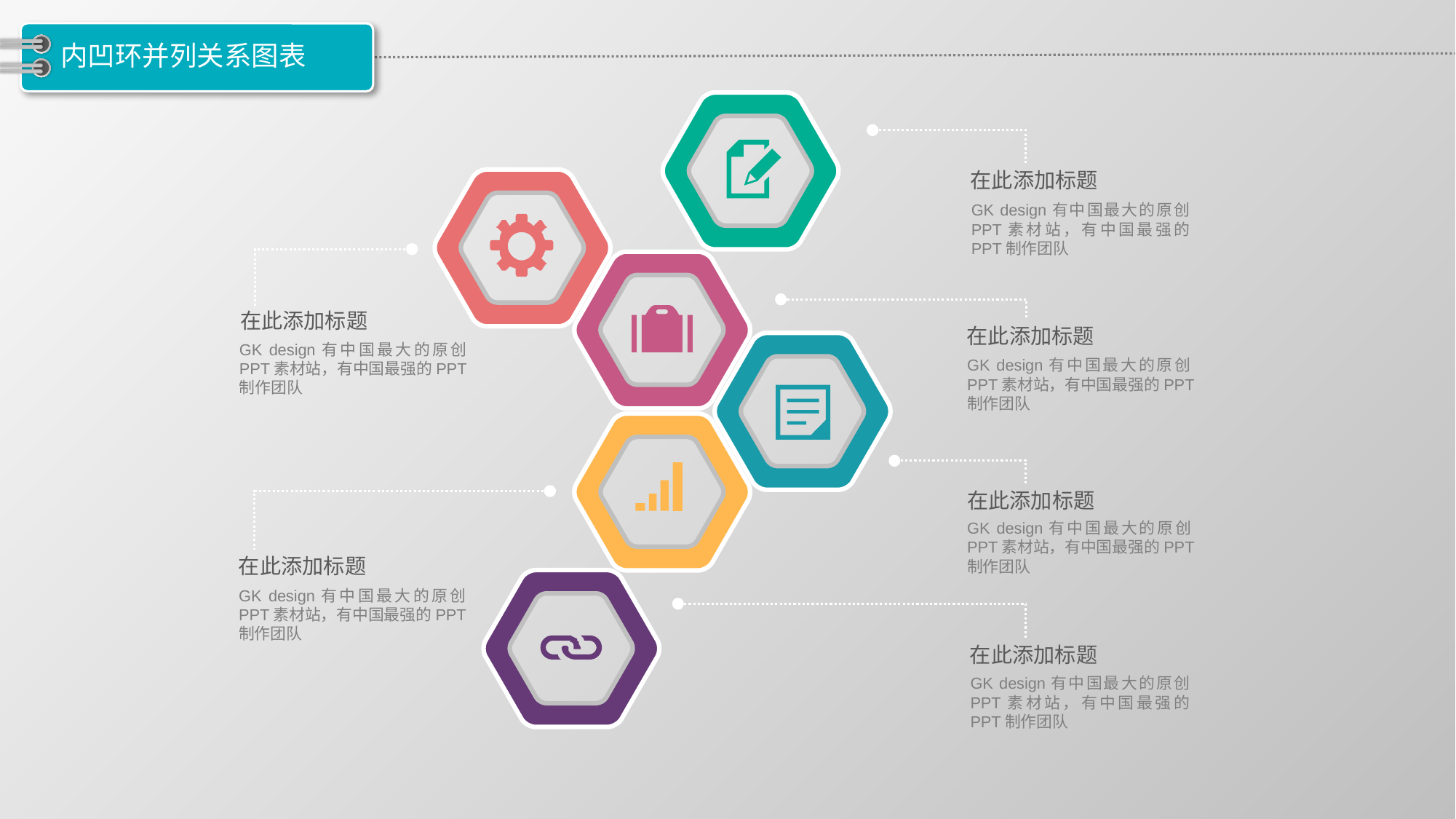

# 内凹环并列关系图表

在此添加标题
GK design有中国最大的原创PPT素材站，有中国最强的PPT制作团队

在此添加标题
GK design有中国最大的原创PPT素材站，有中国最强的PPT制作团队

在此添加标题
GK design有中国最大的原创PPT素材站，有中国最强的PPT制作团队

在此添加标题
GK design有中国最大的原创PPT素材站，有中国最强的PPT制作团队

在此添加标题

GK design有中国最大的原创PPT素材站，有中国最强的PPT制作团队

在此添加标题
GK design有中国最大的原创PPT素材站，有中国最强的PPT制作团队